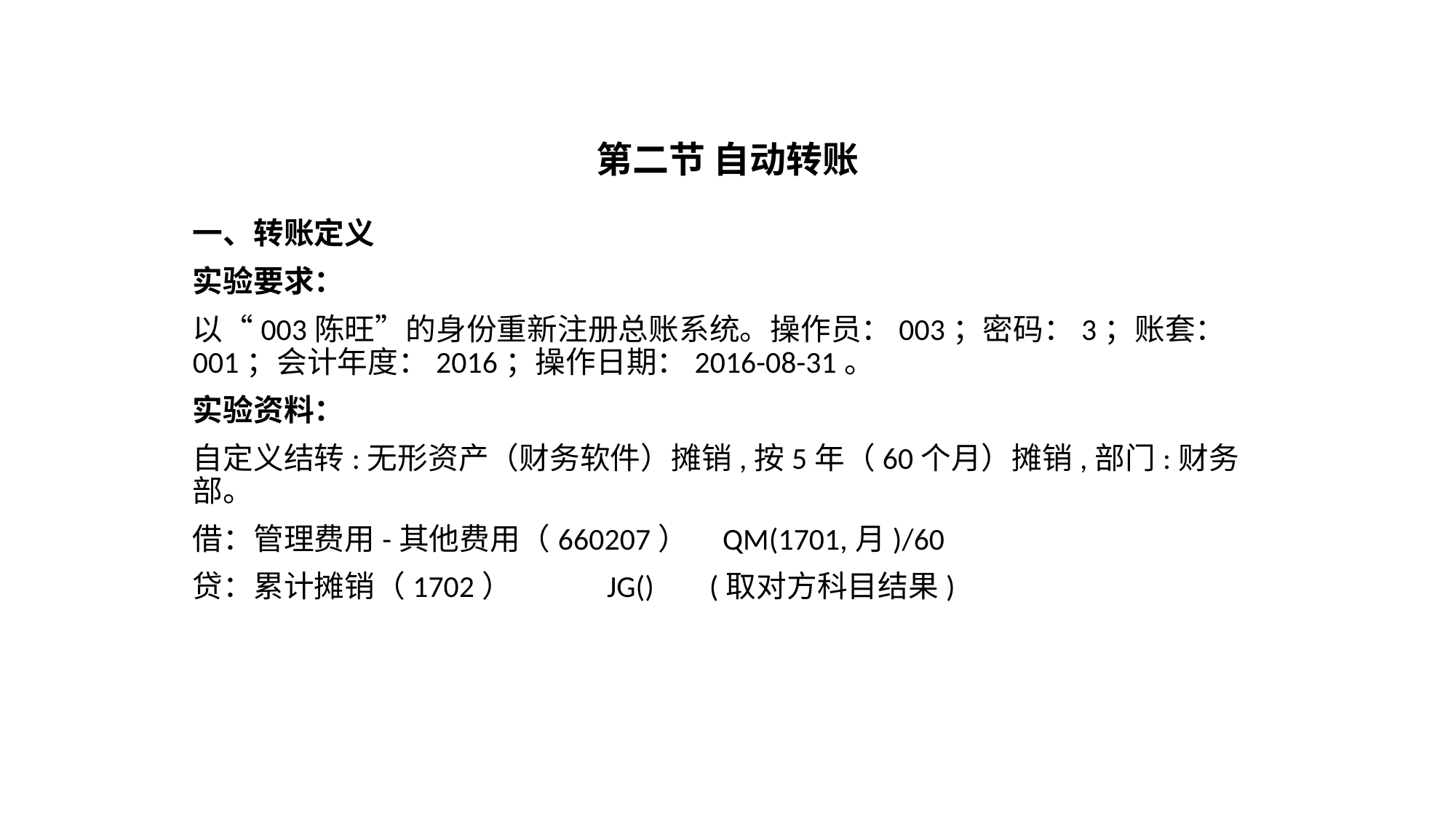

# 第二节 自动转账
一、转账定义
实验要求：
以“003陈旺”的身份重新注册总账系统。操作员：003；密码：3；账套：001；会计年度：2016；操作日期：2016-08-31。
实验资料：
自定义结转:无形资产（财务软件）摊销,按5年（60个月）摊销,部门:财务部。
借：管理费用-其他费用（660207）    QM(1701,月)/60
贷：累计摊销（1702）             JG()        (取对方科目结果)